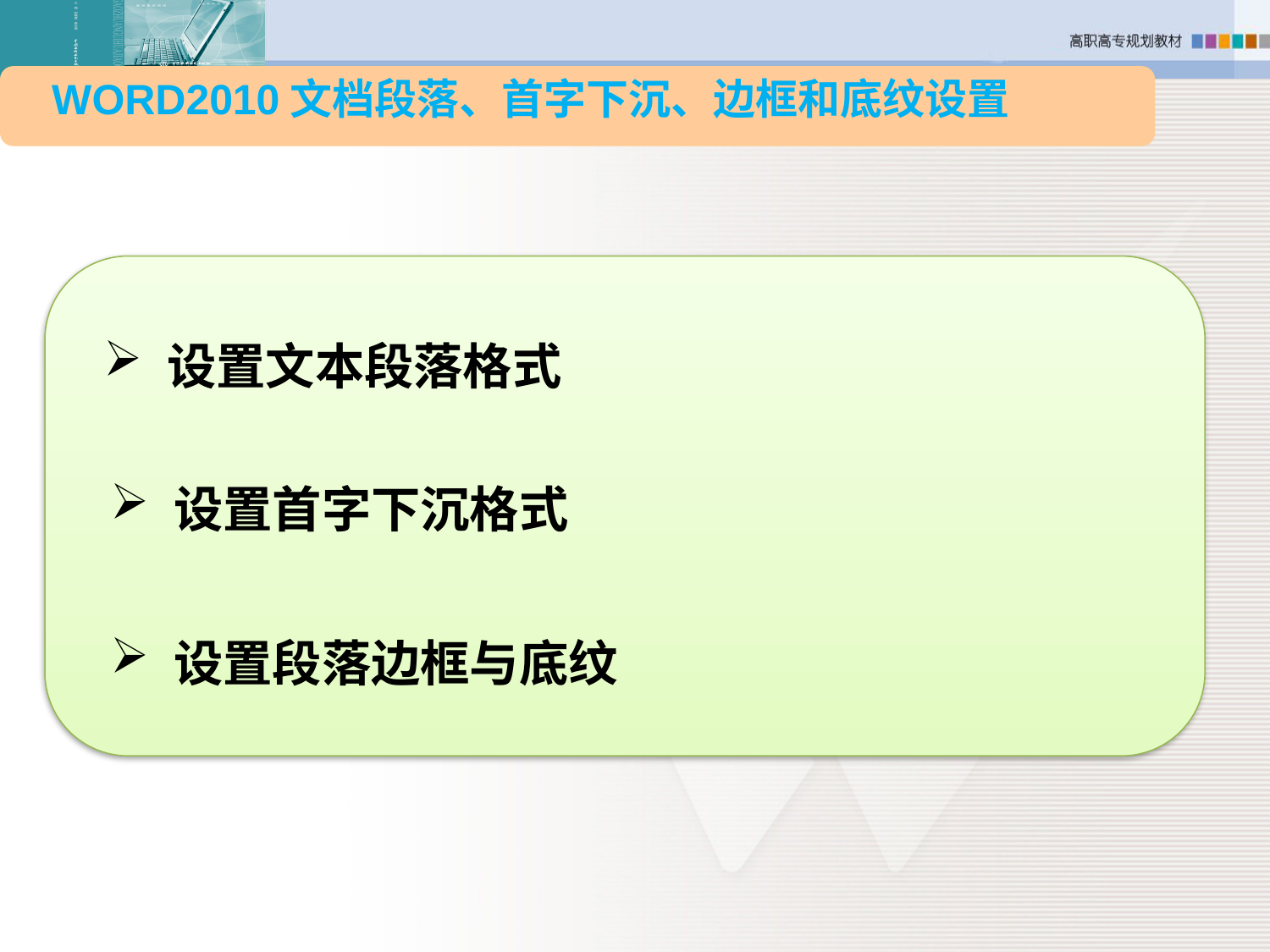

word2010文档段落、首字下沉、边框和底纹设置

设置文本段落格式
设置首字下沉格式
设置段落边框与底纹